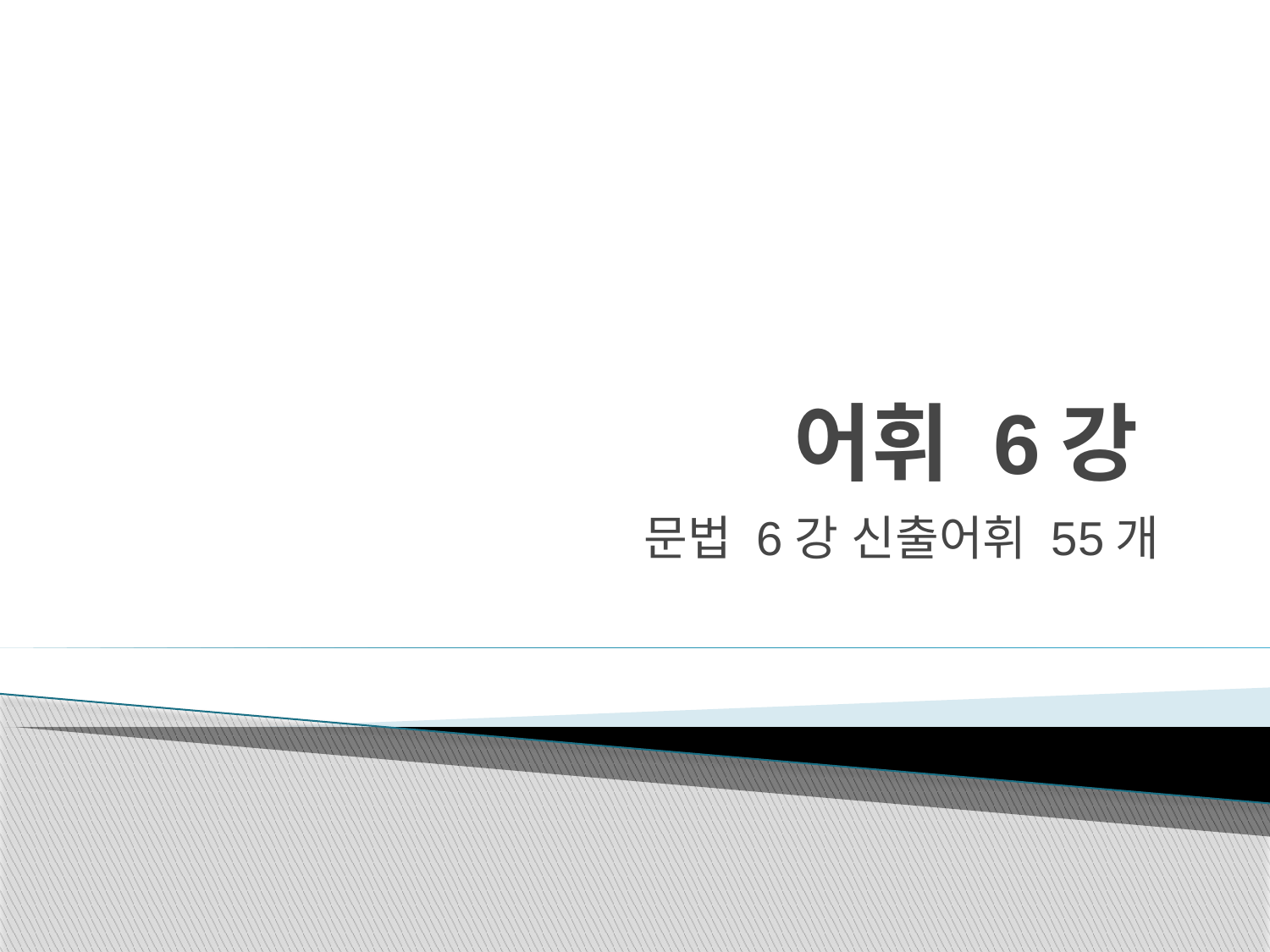

# 어휘 6강
문법 6강 신출어휘 55개